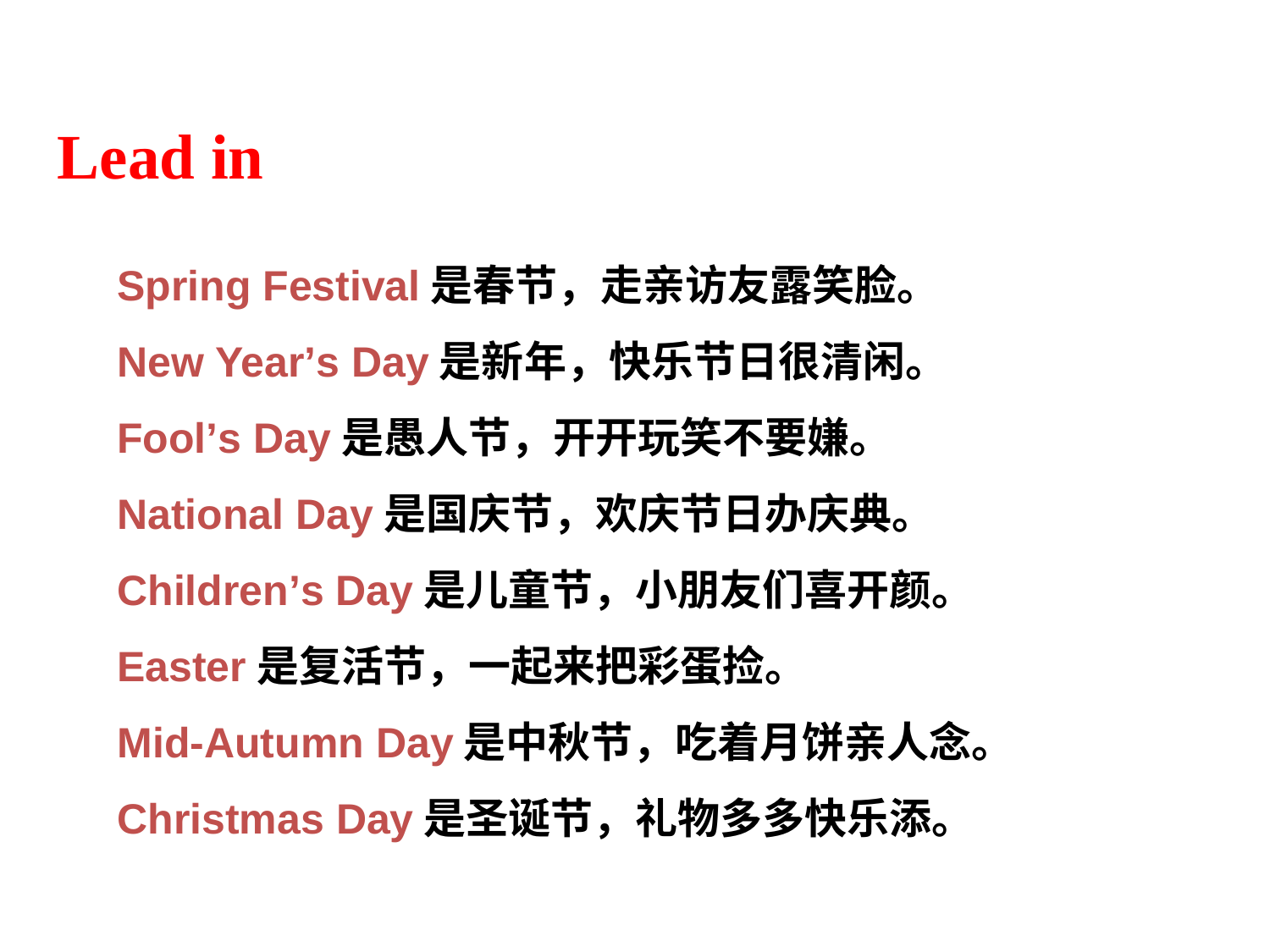

Lead in
Spring Festival是春节，走亲访友露笑脸。
New Year’s Day是新年，快乐节日很清闲。
Fool’s Day是愚人节，开开玩笑不要嫌。
National Day是国庆节，欢庆节日办庆典。
Children’s Day是儿童节，小朋友们喜开颜。
Easter是复活节，一起来把彩蛋捡。
Mid-Autumn Day是中秋节，吃着月饼亲人念。
Christmas Day是圣诞节，礼物多多快乐添。